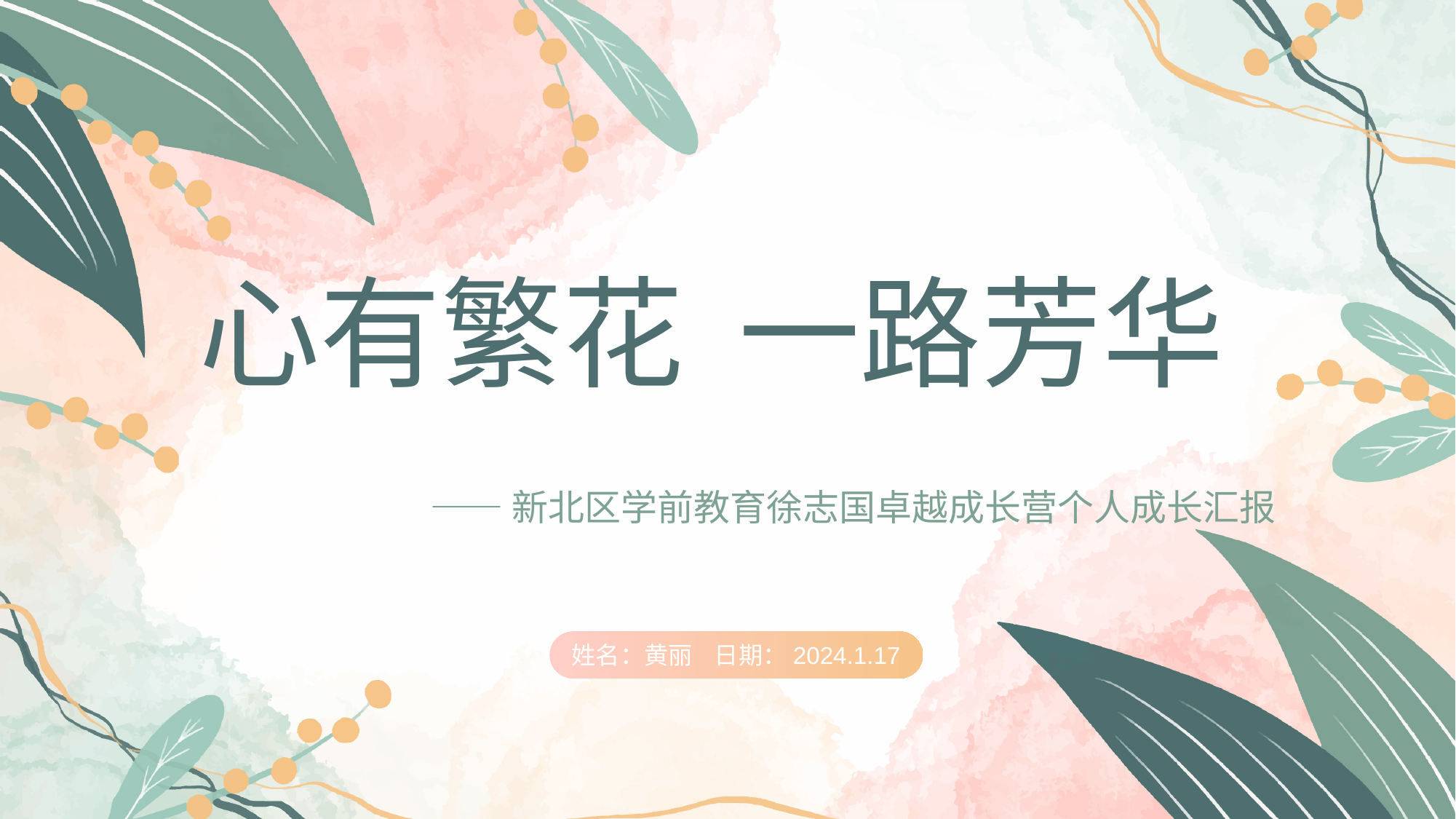

心有繁花  一路芳华
——新北区学前教育徐志国卓越成长营个人成长汇报

姓名：黄丽    日期：2024.1.17